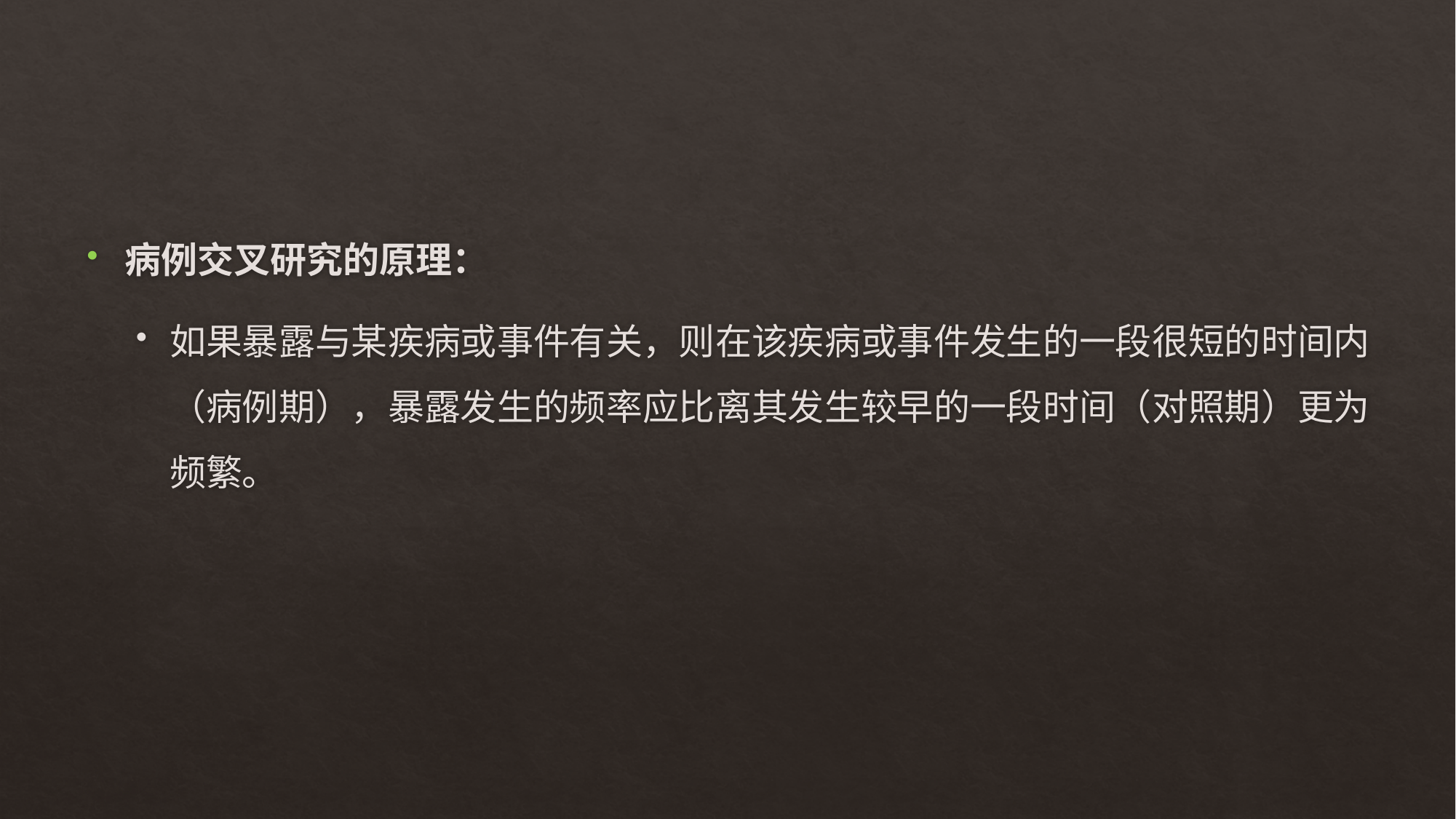

病例交叉研究的原理：
如果暴露与某疾病或事件有关，则在该疾病或事件发生的一段很短的时间内（病例期），暴露发生的频率应比离其发生较早的一段时间（对照期）更为频繁。